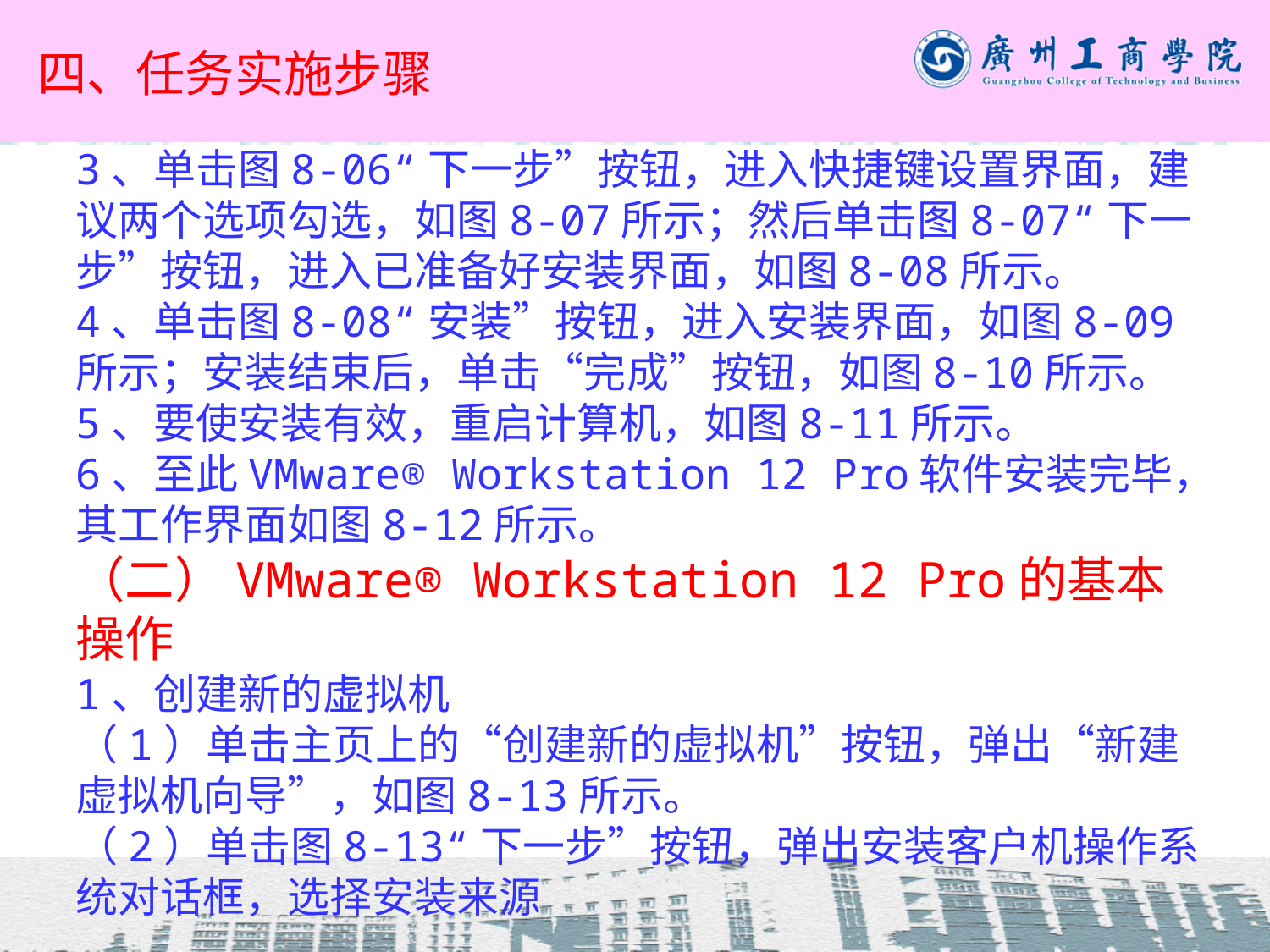

# 四、任务实施步骤
3、单击图8-06“下一步”按钮，进入快捷键设置界面，建议两个选项勾选，如图8-07所示；然后单击图8-07“下一步”按钮，进入已准备好安装界面，如图8-08所示。
4、单击图8-08“安装”按钮，进入安装界面，如图8-09所示；安装结束后，单击“完成”按钮，如图8-10所示。
5、要使安装有效，重启计算机，如图8-11所示。
6、至此VMware® Workstation 12 Pro软件安装完毕，其工作界面如图8-12所示。
（二）VMware® Workstation 12 Pro的基本操作
1、创建新的虚拟机
（1）单击主页上的“创建新的虚拟机”按钮，弹出“新建虚拟机向导”，如图8-13所示。
（2）单击图8-13“下一步”按钮，弹出安装客户机操作系统对话框，选择安装来源